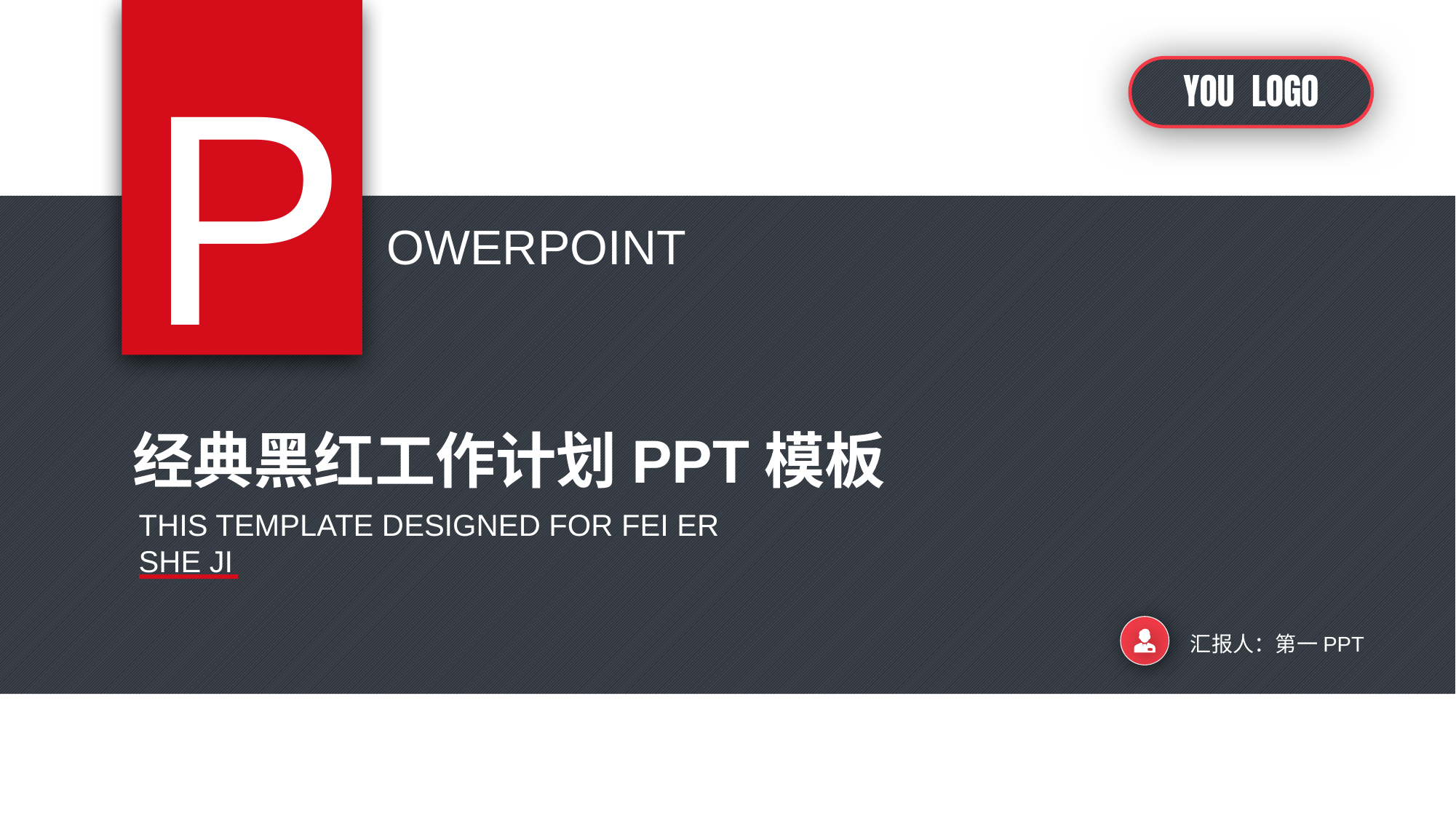

P

YOU  LOGO

OWERPOINT
经典黑红工作计划PPT模板
THIS TEMPLATE DESIGNED FOR FEI ER SHE JI

汇报人：第一PPT